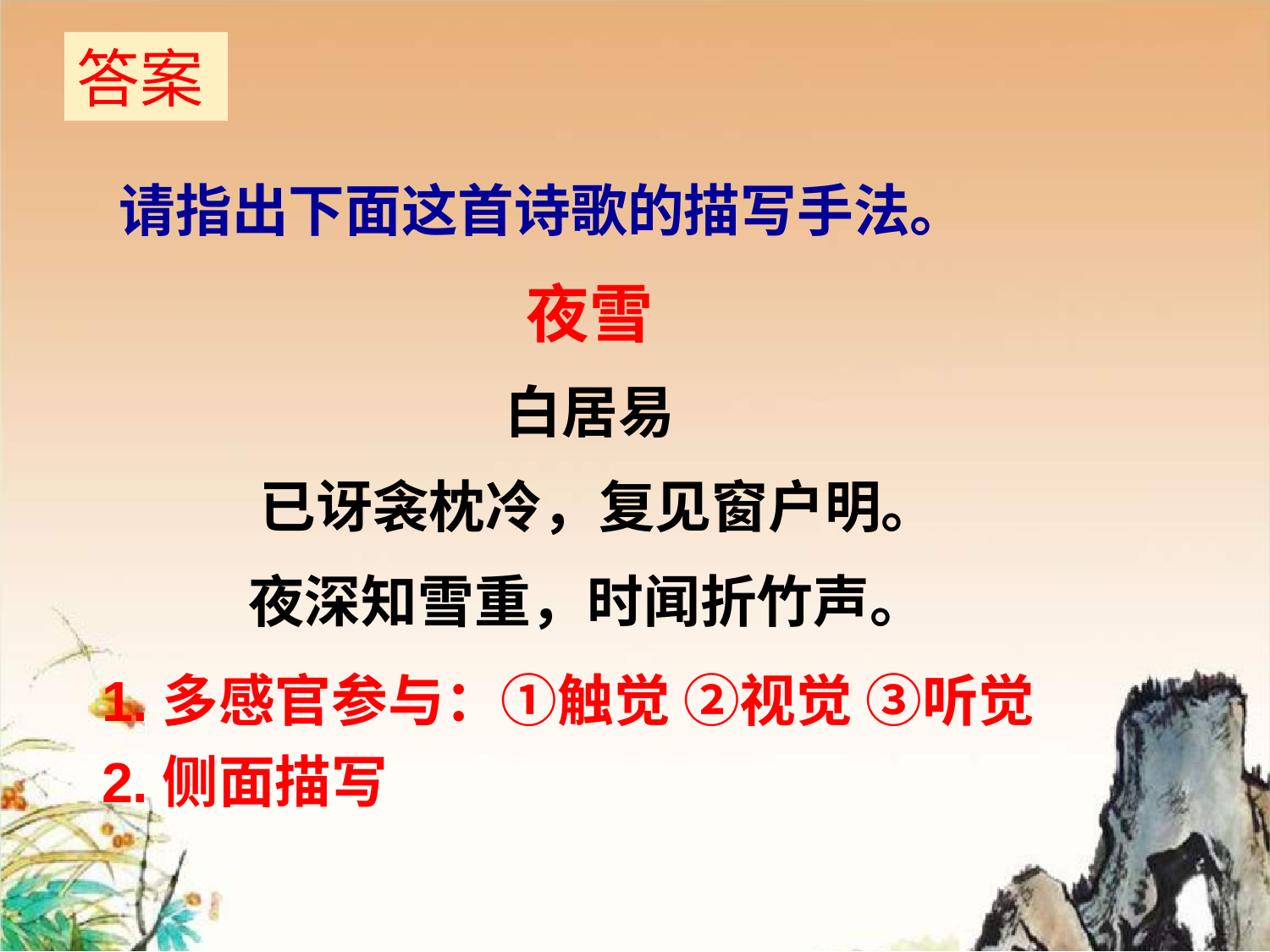

答案
请指出下面这首诗歌的描写手法。
夜雪
白居易
          已讶衾枕冷，复见窗户明。
          夜深知雪重，时闻折竹声。
1.多感官参与：①触觉 ②视觉 ③听觉
2.侧面描写